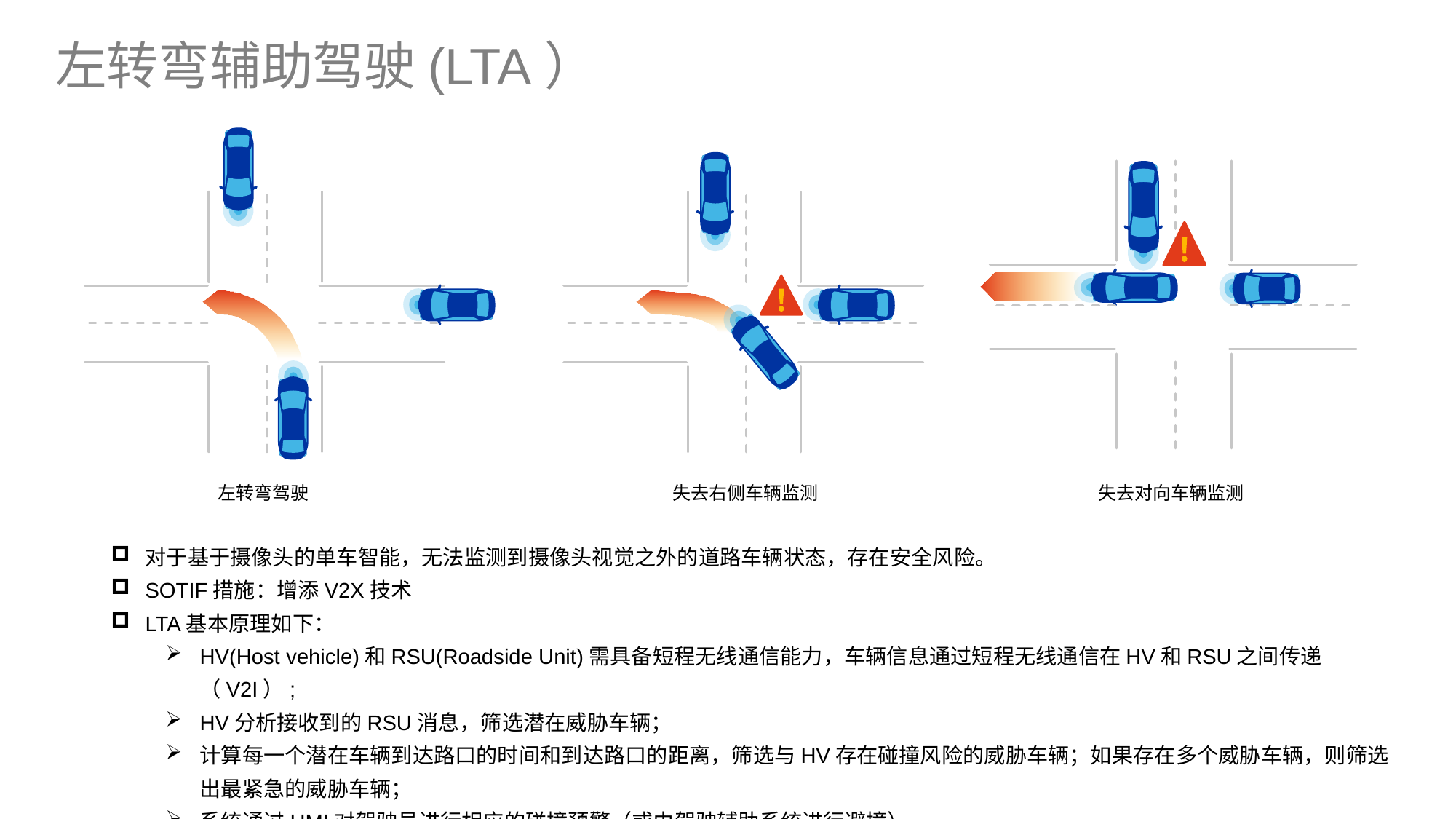

# 左转弯辅助驾驶(LTA）

左转弯驾驶
失去右侧车辆监测
失去对向车辆监测
对于基于摄像头的单车智能，无法监测到摄像头视觉之外的道路车辆状态，存在安全风险。
SOTIF措施：增添V2X技术
LTA基本原理如下：
HV(Host vehicle)和RSU(Roadside Unit)需具备短程无线通信能力，车辆信息通过短程无线通信在HV和RSU之间传递（V2I）;
HV分析接收到的RSU消息，筛选潜在威胁车辆；
计算每一个潜在车辆到达路口的时间和到达路口的距离，筛选与HV存在碰撞风险的威胁车辆；如果存在多个威胁车辆，则筛选出最紧急的威胁车辆；
系统通过HMI对驾驶员进行相应的碰撞预警（或由驾驶辅助系统进行避撞）。